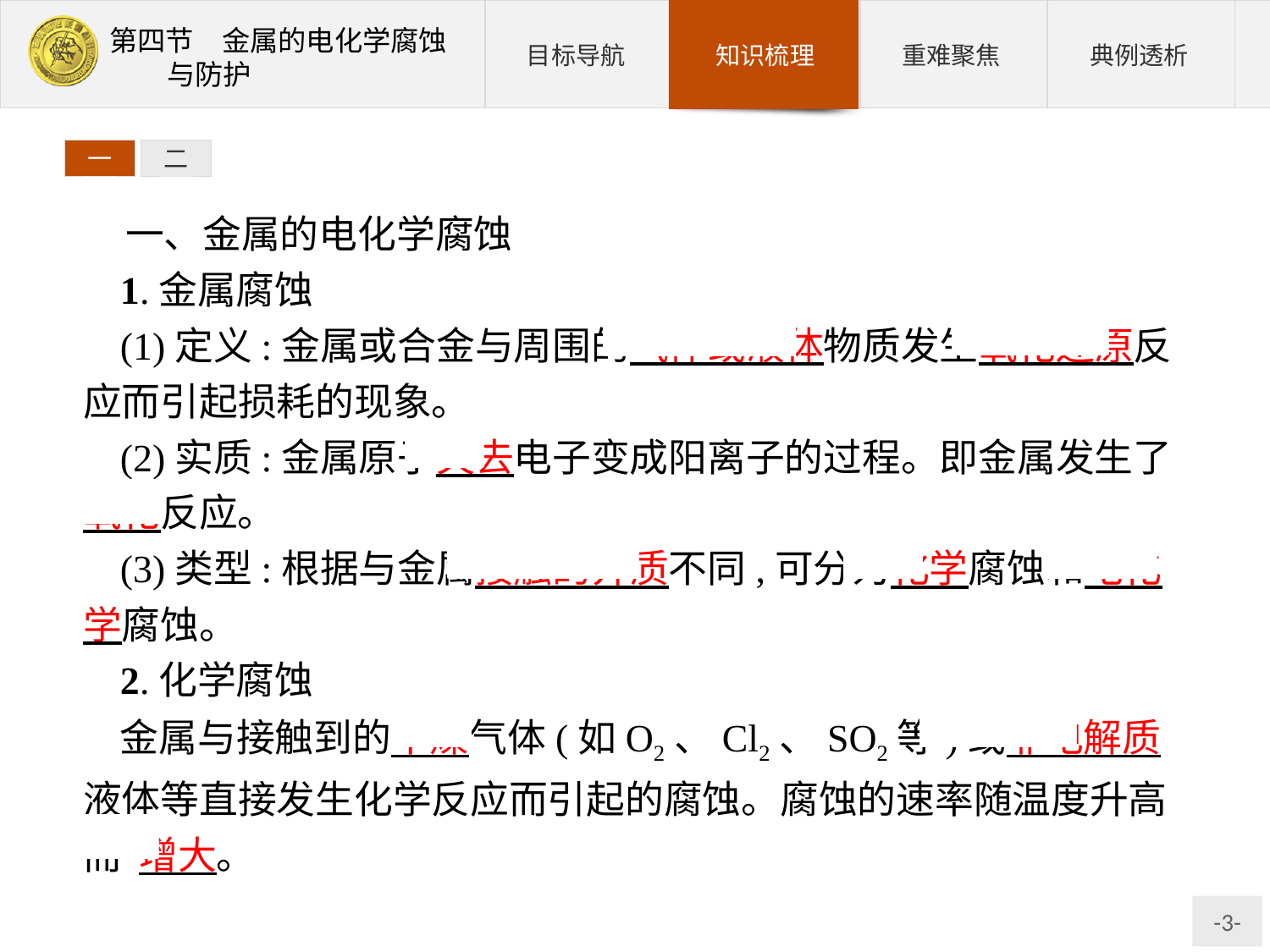

一
二
一、金属的电化学腐蚀
1.金属腐蚀
(1)定义:金属或合金与周围的气体或液体物质发生氧化还原反应而引起损耗的现象。
(2)实质:金属原子失去电子变成阳离子的过程。即金属发生了  氧化反应。
(3)类型:根据与金属接触的介质不同,可分为化学腐蚀和电化学腐蚀。
2.化学腐蚀
金属与接触到的干燥气体(如O2、Cl2、SO2等)或非电解质液体等直接发生化学反应而引起的腐蚀。腐蚀的速率随温度升高而  增大。